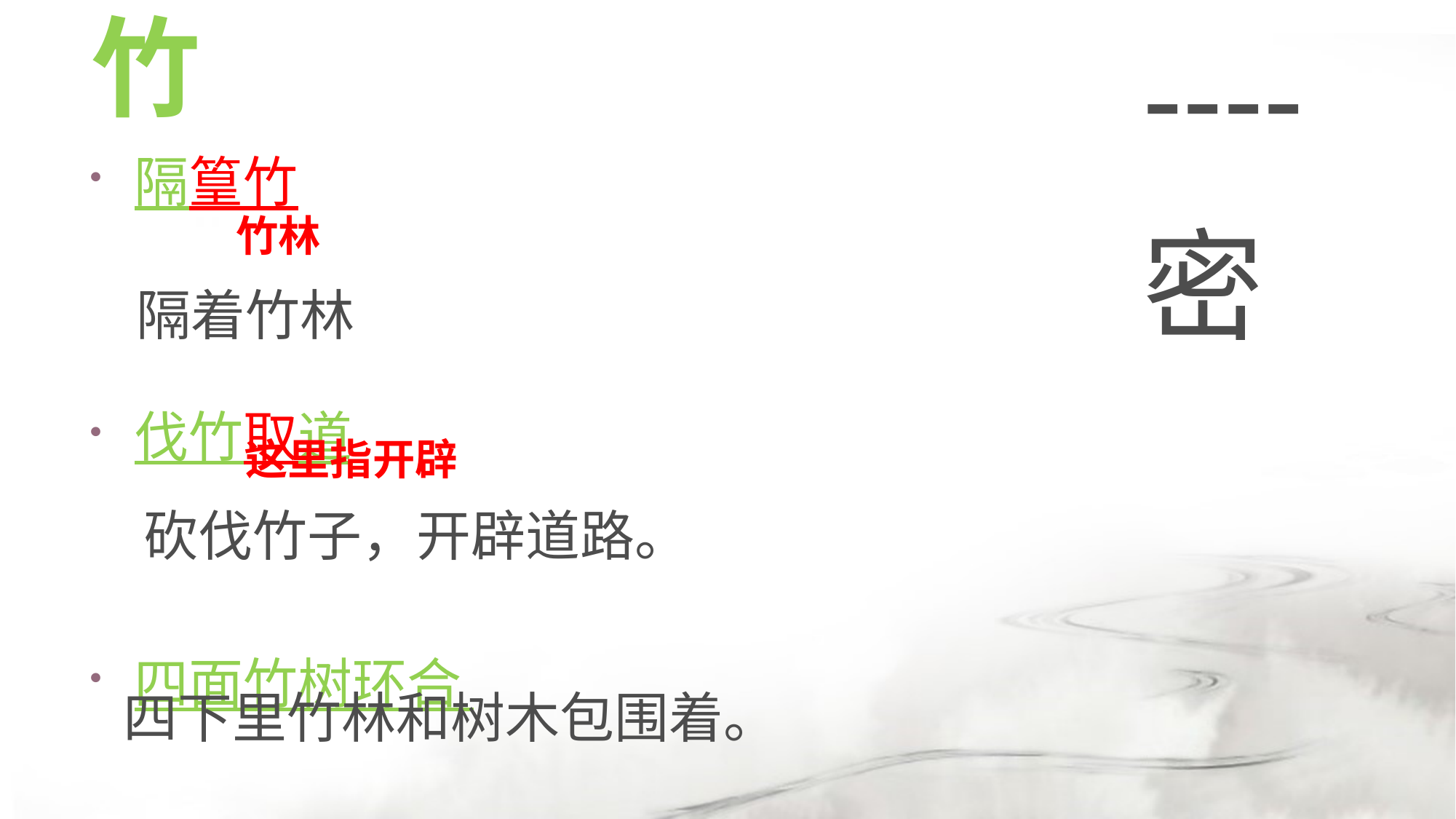

----密
# 竹
隔篁竹

伐竹取道

四面竹树环合

竹林
隔着竹林
这里指开辟
砍伐竹子，开辟道路。
四下里竹林和树木包围着。